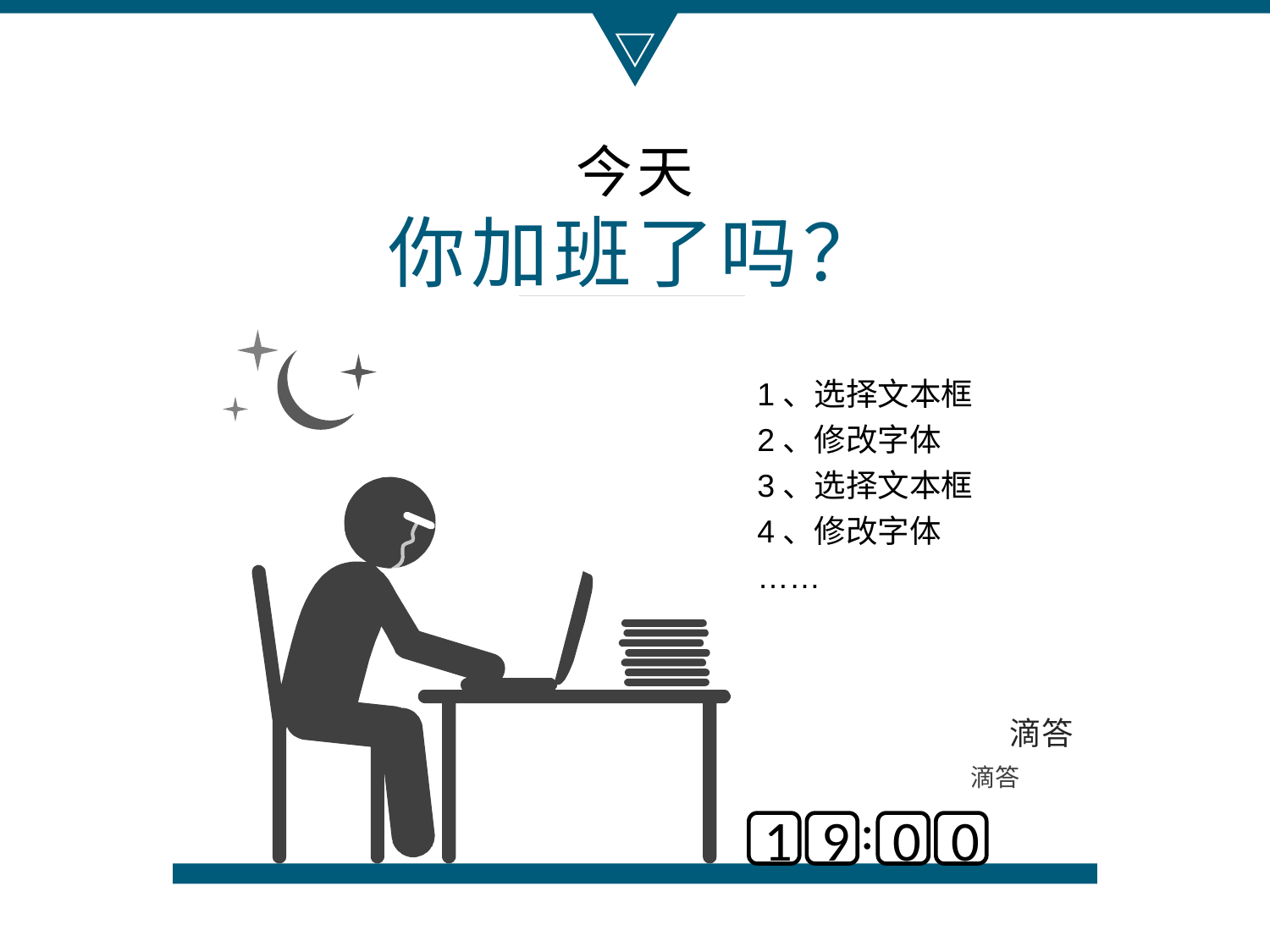

今天
你加班了吗？

1、选择文本框
2、修改字体
3、选择文本框
4、修改字体
……

滴答
滴答
1
9
0
0